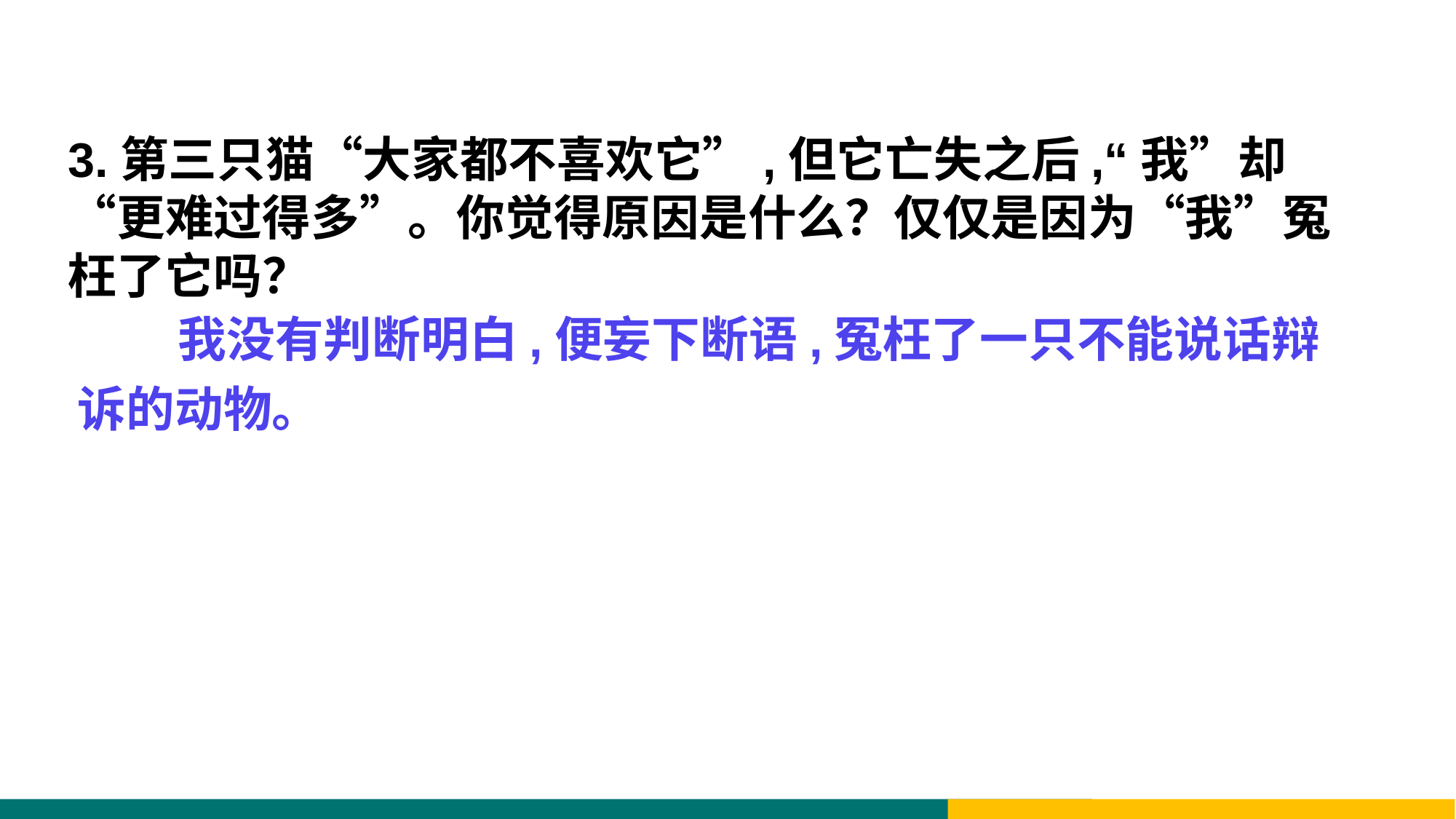

3.第三只猫“大家都不喜欢它”,但它亡失之后,“我”却“更难过得多”。你觉得原因是什么？仅仅是因为“我”冤枉了它吗？
        我没有判断明白,便妄下断语,冤枉了一只不能说话辩诉的动物。